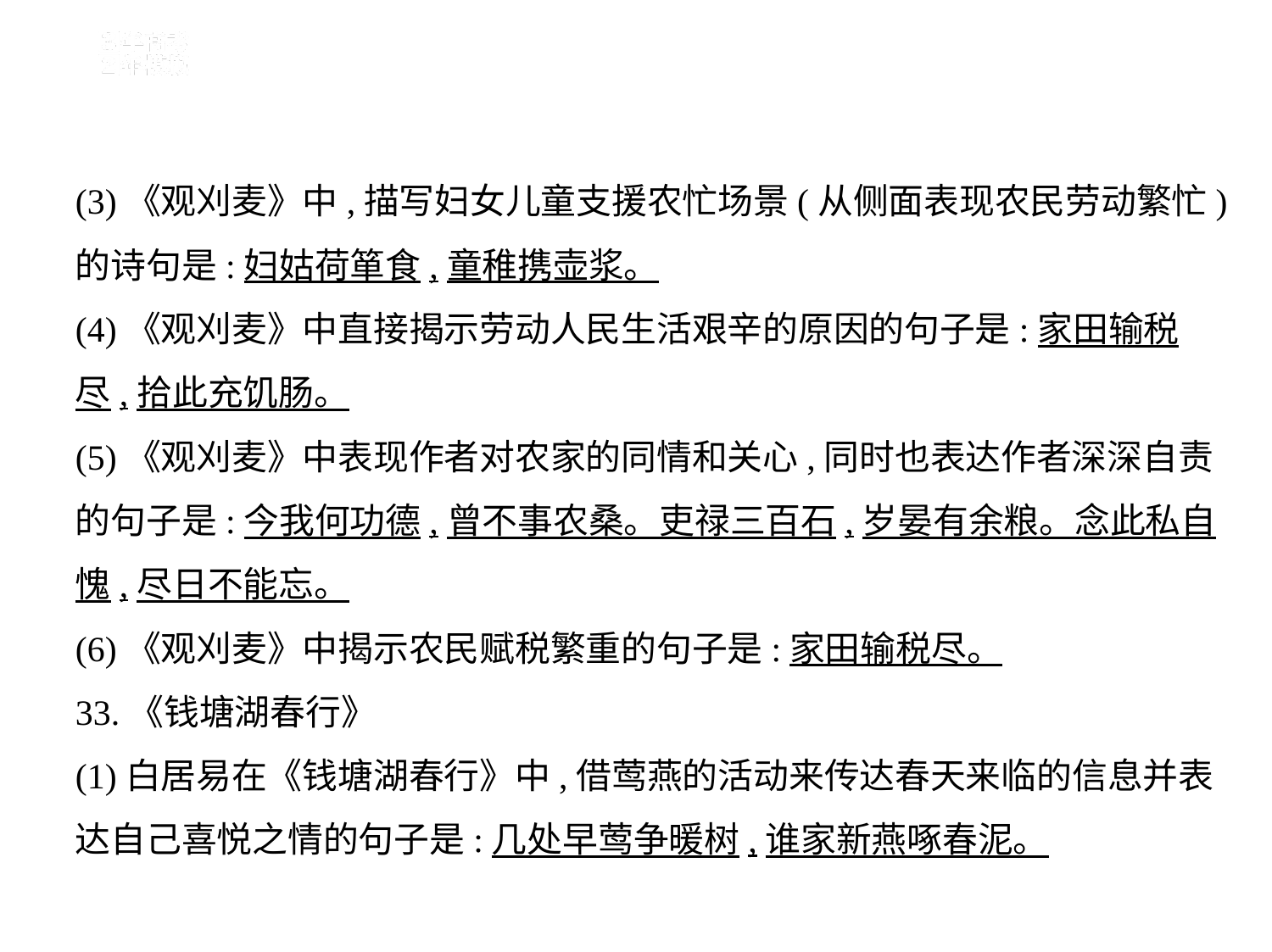

(3)《观刈麦》中,描写妇女儿童支援农忙场景(从侧面表现农民劳动繁忙)
的诗句是:妇姑荷箪食,童稚携壶浆。
(4)《观刈麦》中直接揭示劳动人民生活艰辛的原因的句子是:家田输税
尽,拾此充饥肠。
(5)《观刈麦》中表现作者对农家的同情和关心,同时也表达作者深深自责
的句子是:今我何功德,曾不事农桑。吏禄三百石,岁晏有余粮。念此私自
愧,尽日不能忘。
(6)《观刈麦》中揭示农民赋税繁重的句子是:家田输税尽。
33.《钱塘湖春行》
(1)白居易在《钱塘湖春行》中,借莺燕的活动来传达春天来临的信息并表
达自己喜悦之情的句子是:几处早莺争暖树,谁家新燕啄春泥。